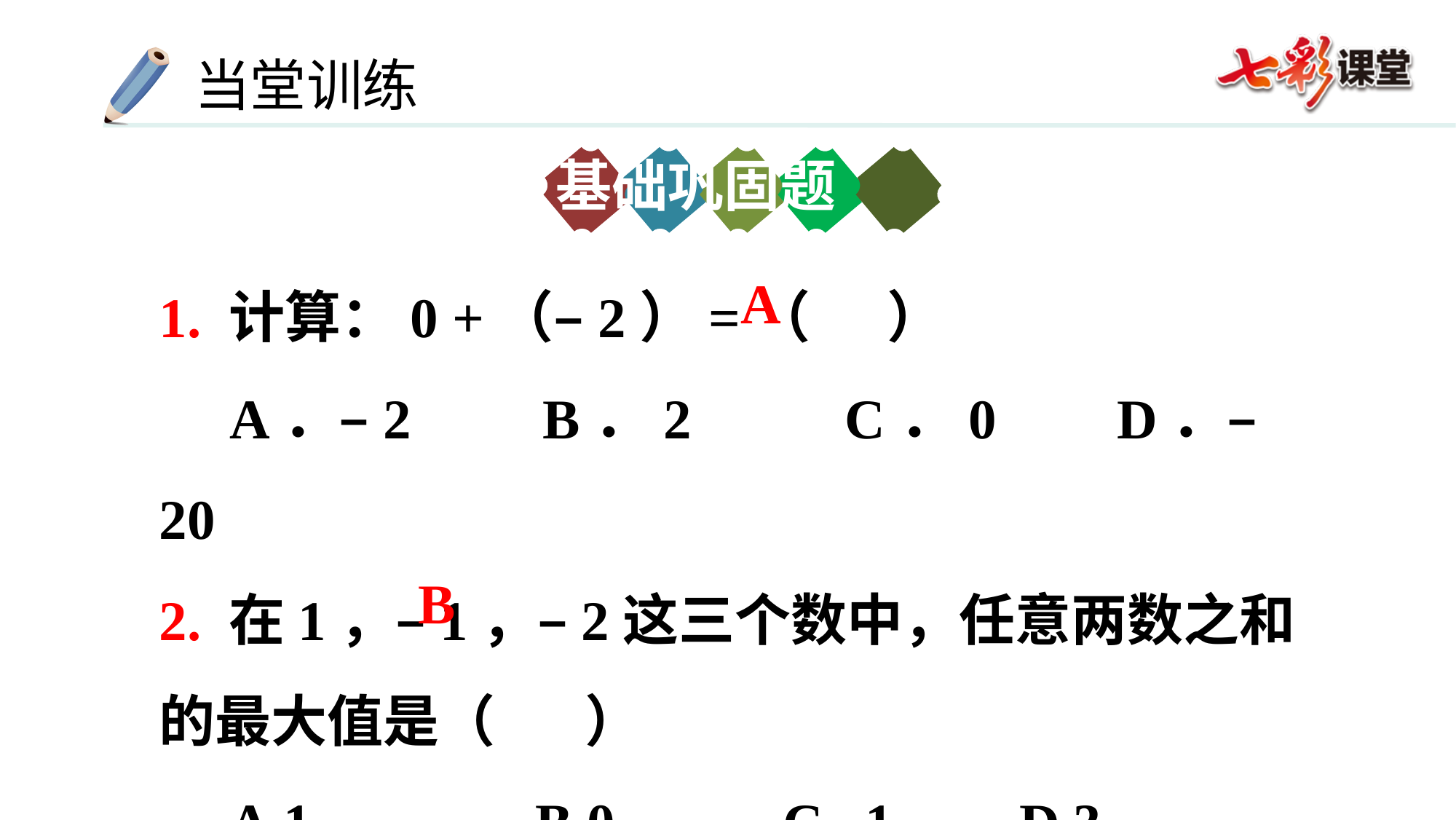

基础巩固题

1. 计算：0 +（–2）=（      ）
     A．–2	    B．2           C．0	      D．–20
2. 在1，–1，–2这三个数中，任意两数之和的最大值是（       ）
     A.1                B.0            C.–1         D.3
A
B